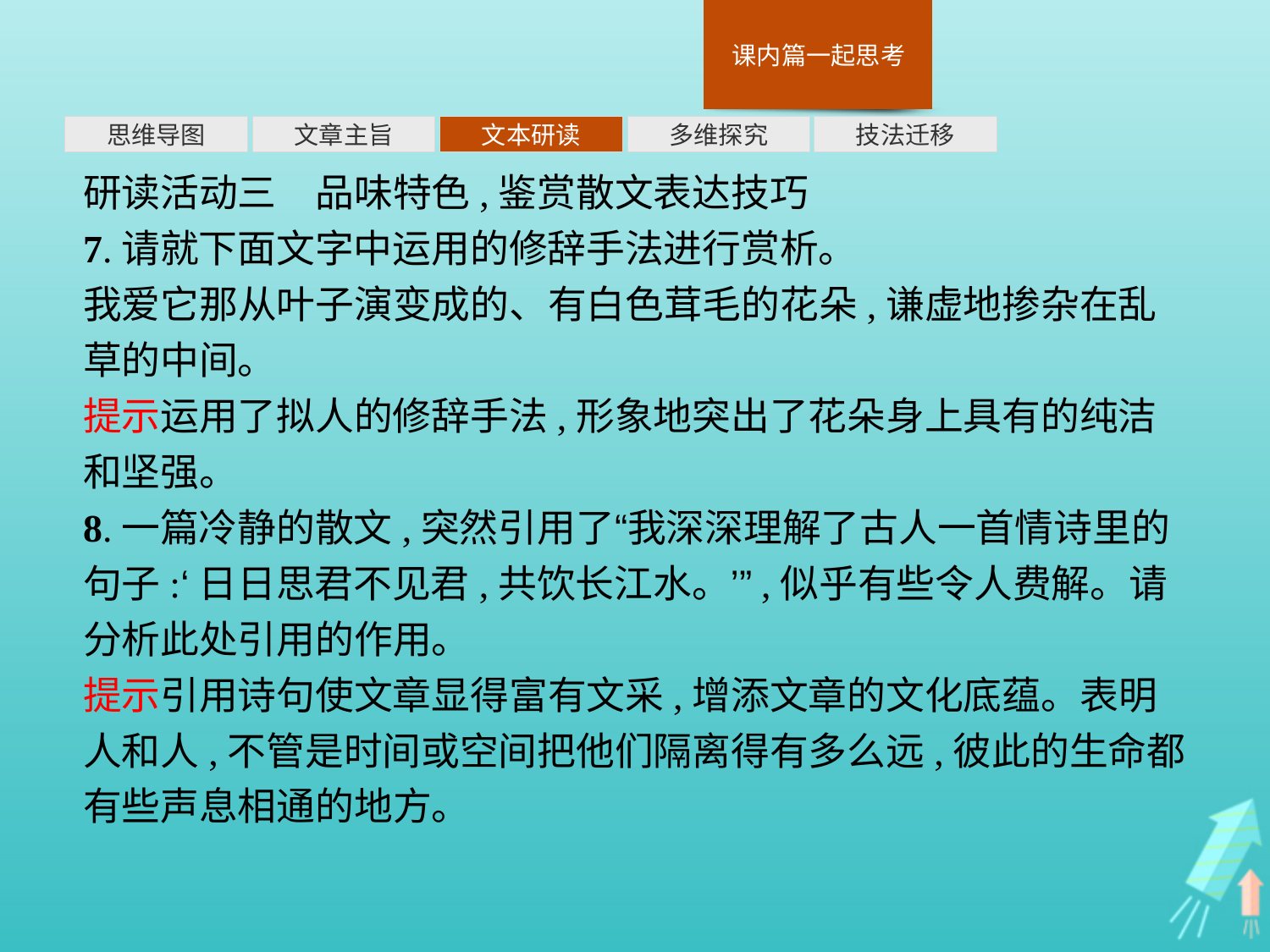

多维探究
思维导图
文章主旨
文本研读
技法迁移
研读活动三　品味特色,鉴赏散文表达技巧
7.请就下面文字中运用的修辞手法进行赏析。
我爱它那从叶子演变成的、有白色茸毛的花朵,谦虚地掺杂在乱草的中间。
提示运用了拟人的修辞手法,形象地突出了花朵身上具有的纯洁和坚强。
8.一篇冷静的散文,突然引用了“我深深理解了古人一首情诗里的句子:‘日日思君不见君,共饮长江水。’”,似乎有些令人费解。请分析此处引用的作用。
提示引用诗句使文章显得富有文采,增添文章的文化底蕴。表明人和人,不管是时间或空间把他们隔离得有多么远,彼此的生命都有些声息相通的地方。